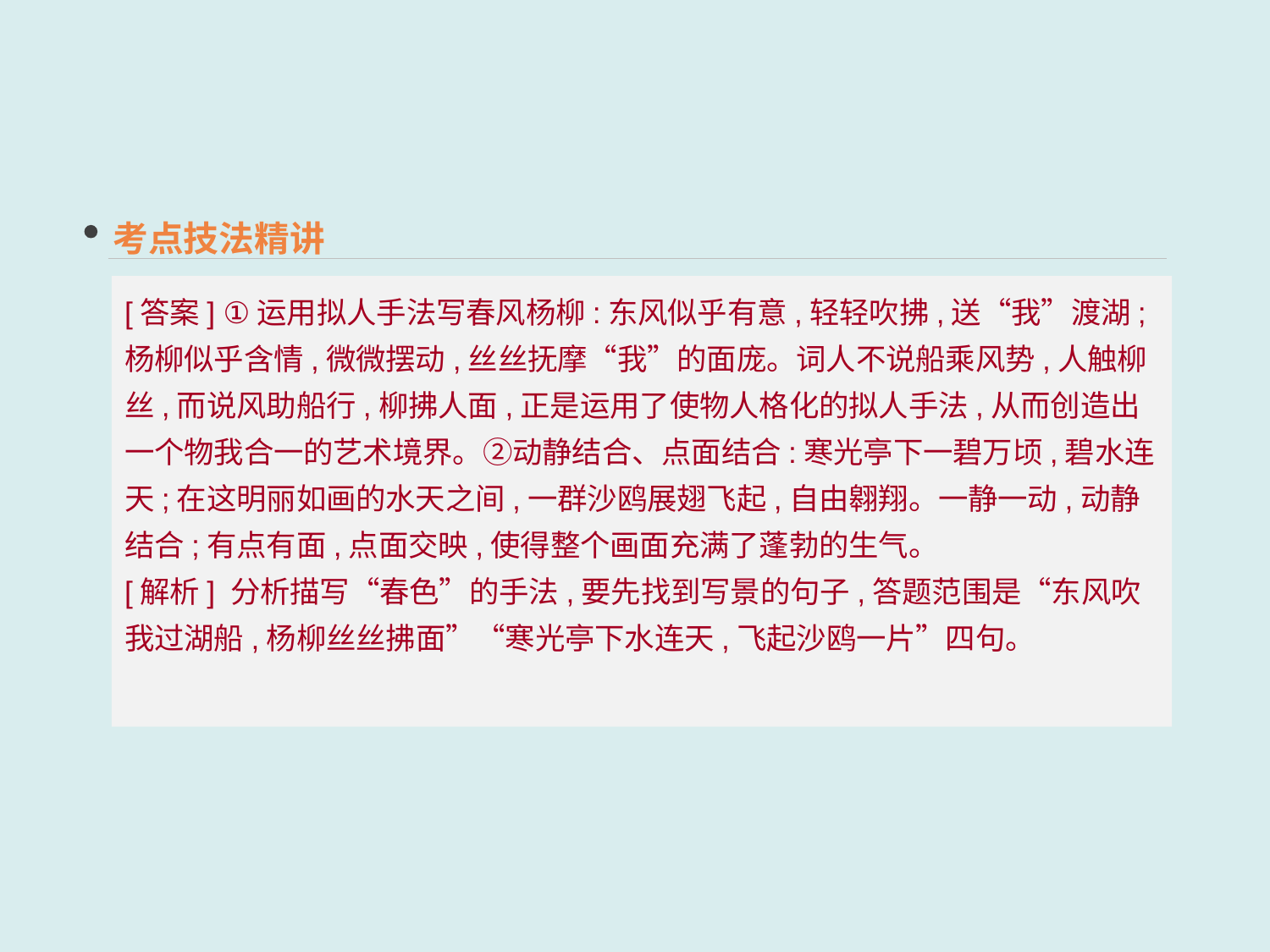

考点技法精讲

[答案] ①运用拟人手法写春风杨柳:东风似乎有意,轻轻吹拂,送“我”渡湖;杨柳似乎含情,微微摆动,丝丝抚摩“我”的面庞。词人不说船乘风势,人触柳丝,而说风助船行,柳拂人面,正是运用了使物人格化的拟人手法,从而创造出一个物我合一的艺术境界。②动静结合、点面结合:寒光亭下一碧万顷,碧水连天;在这明丽如画的水天之间,一群沙鸥展翅飞起,自由翱翔。一静一动,动静结合;有点有面,点面交映,使得整个画面充满了蓬勃的生气。
[解析] 分析描写“春色”的手法,要先找到写景的句子,答题范围是“东风吹我过湖船,杨柳丝丝拂面”“寒光亭下水连天,飞起沙鸥一片”四句。